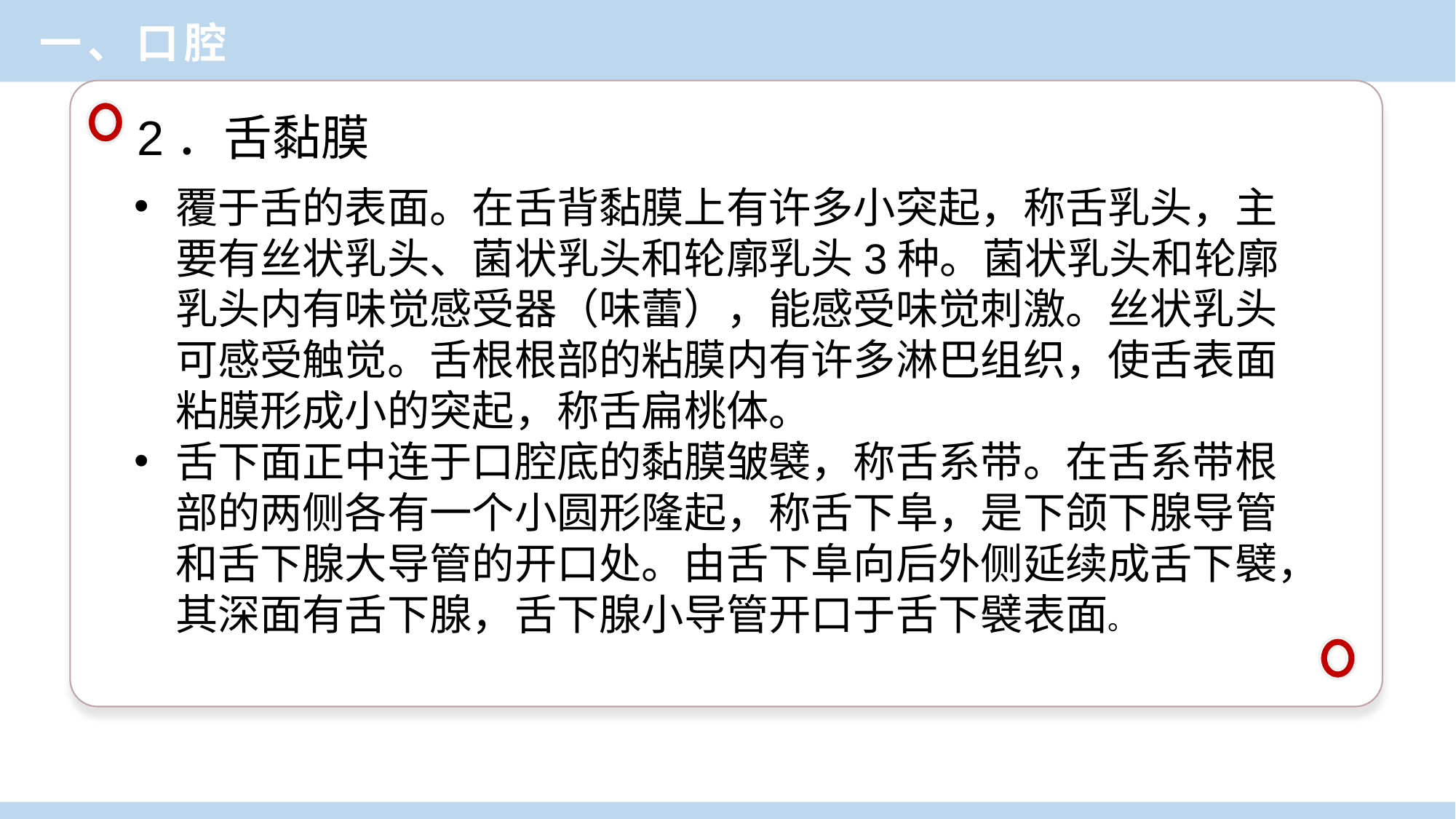

一、口腔

覆于舌的表面。在舌背黏膜上有许多小突起，称舌乳头，主要有丝状乳头、菌状乳头和轮廓乳头3种。菌状乳头和轮廓乳头内有味觉感受器（味蕾），能感受味觉刺激。丝状乳头可感受触觉。舌根根部的粘膜内有许多淋巴组织，使舌表面粘膜形成小的突起，称舌扁桃体。
舌下面正中连于口腔底的黏膜皱襞，称舌系带。在舌系带根部的两侧各有一个小圆形隆起，称舌下阜，是下颌下腺导管和舌下腺大导管的开口处。由舌下阜向后外侧延续成舌下襞，其深面有舌下腺，舌下腺小导管开口于舌下襞表面。

2．舌黏膜